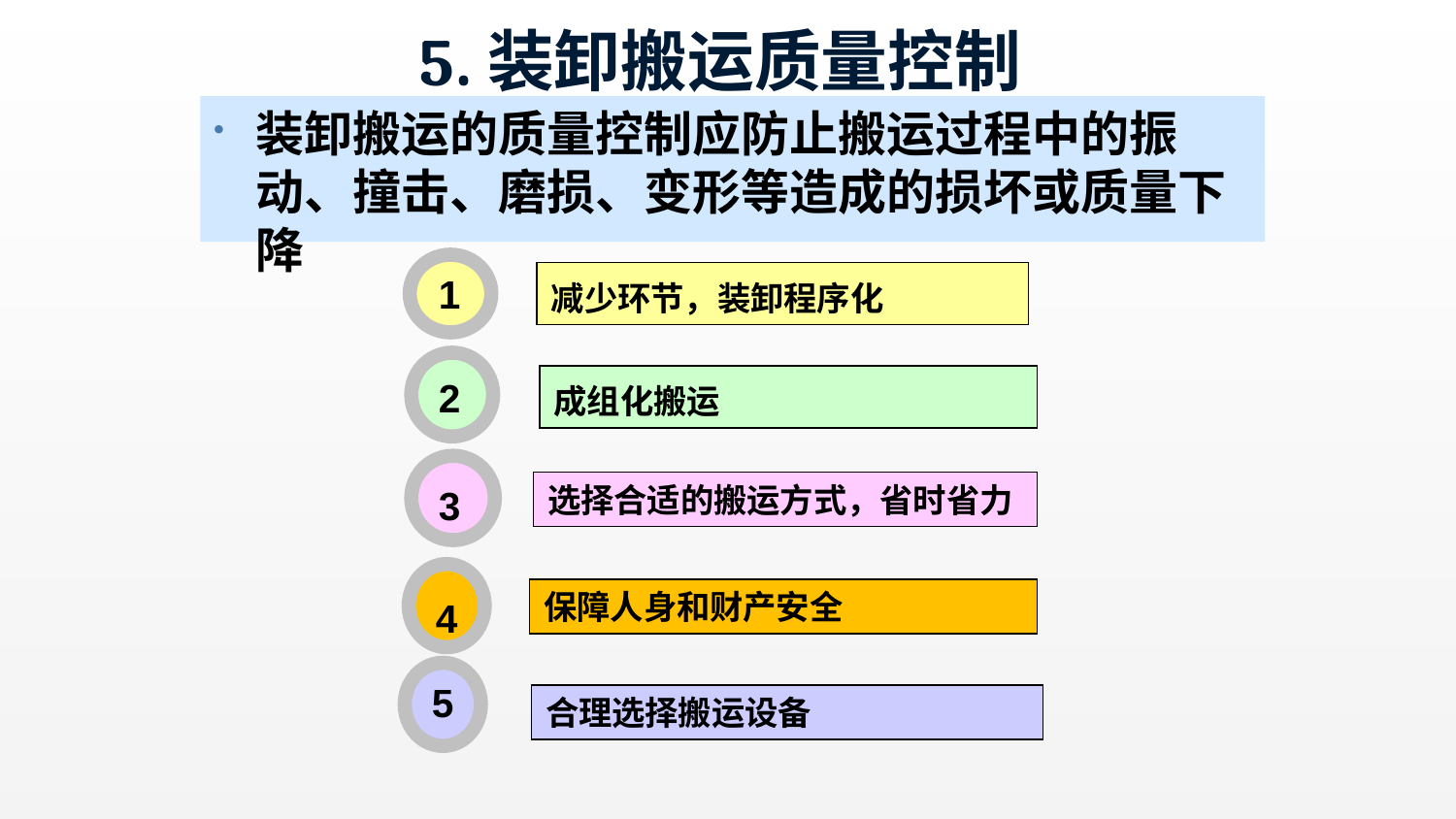

# 5.装卸搬运质量控制
装卸搬运的质量控制应防止搬运过程中的振动、撞击、磨损、变形等造成的损坏或质量下降

减少环节，装卸程序化
1

成组化搬运
2

选择合适的搬运方式，省时省力
3

保障人身和财产安全
4

5
合理选择搬运设备